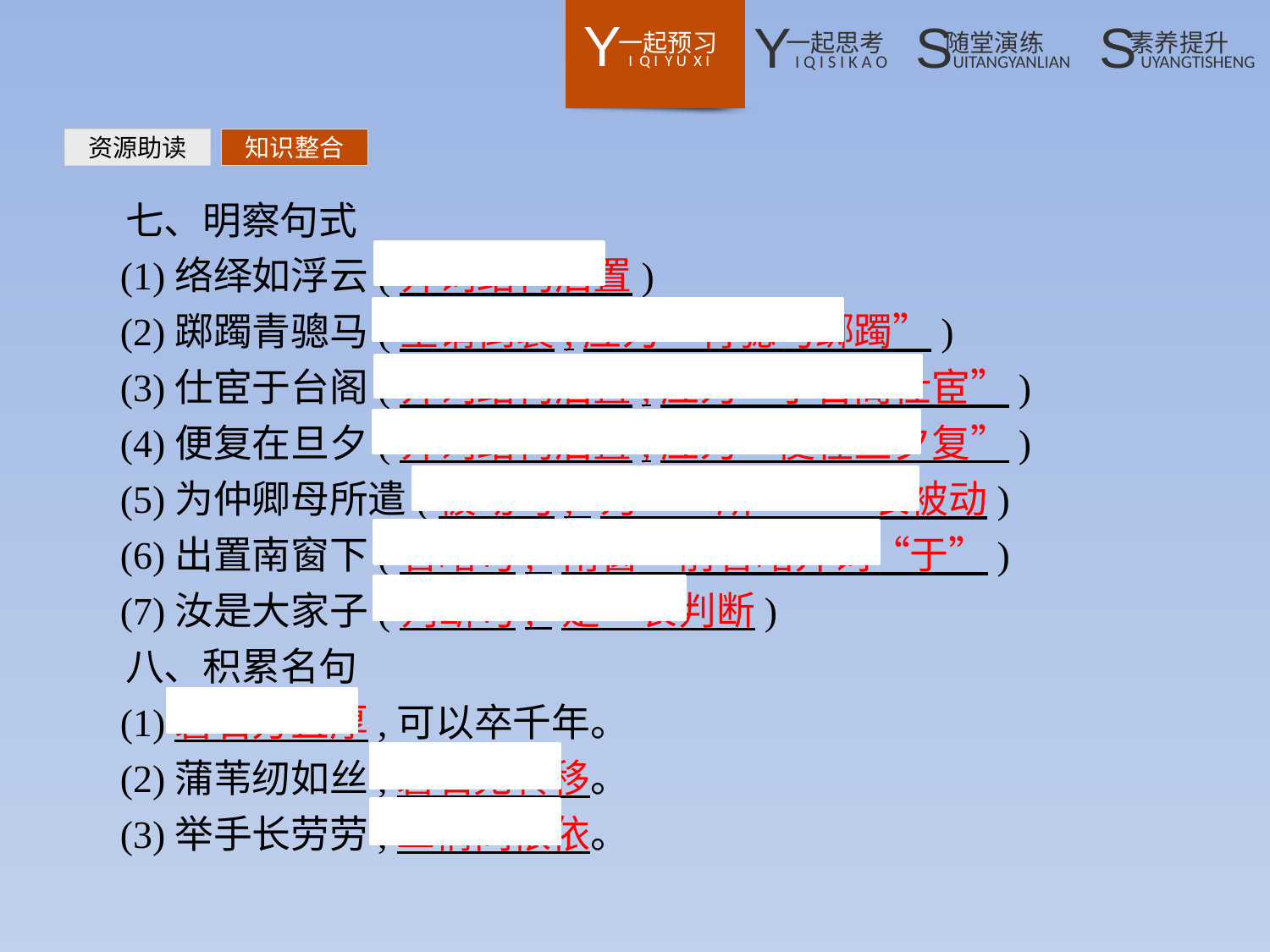

资源助读
知识整合
七、明察句式
(1)络绎如浮云(介词结构后置)
(2)踯躅青骢马(主谓倒装,应为“青骢马踯躅”)
(3)仕宦于台阁(介词结构后置,应为“于台阁仕宦”)
(4)便复在旦夕(介词结构后置,应为“便在旦夕复”)
(5)为仲卿母所遣(被动句,“为……所……”表被动)
(6)出置南窗下(省略句,“南窗”前省略介词“于”)
(7)汝是大家子(判断句,“是”表判断)
八、积累名句
(1)磐石方且厚,可以卒千年。
(2)蒲苇纫如丝,磐石无转移。
(3)举手长劳劳,二情同依依。